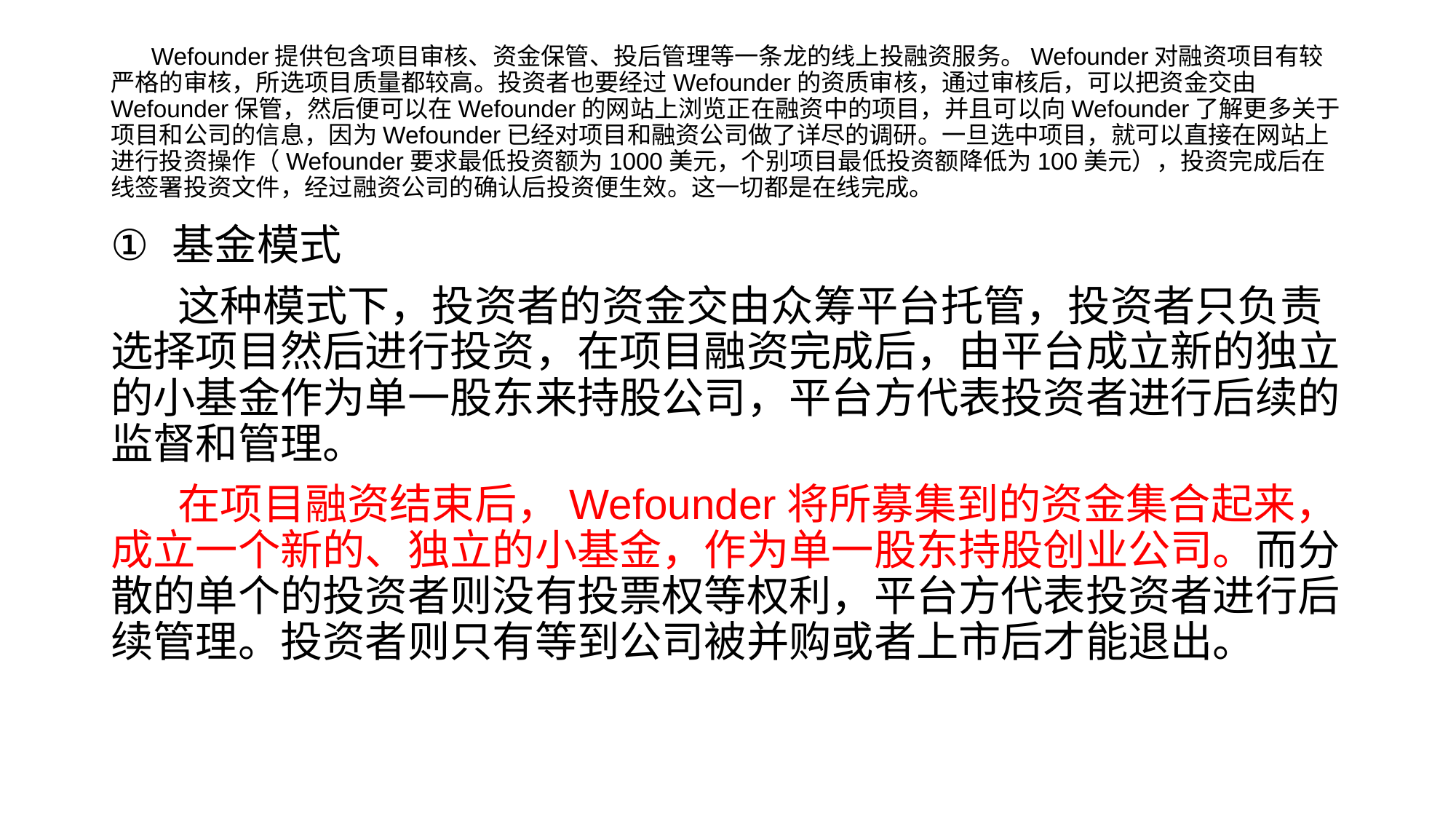

# Wefounder提供包含项目审核、资金保管、投后管理等一条龙的线上投融资服务。Wefounder对融资项目有较严格的审核，所选项目质量都较高。投资者也要经过Wefounder的资质审核，通过审核后，可以把资金交由Wefounder保管，然后便可以在Wefounder的网站上浏览正在融资中的项目，并且可以向Wefounder了解更多关于项目和公司的信息，因为Wefounder已经对项目和融资公司做了详尽的调研。一旦选中项目，就可以直接在网站上进行投资操作（Wefounder要求最低投资额为1000美元，个别项目最低投资额降低为100美元），投资完成后在线签署投资文件，经过融资公司的确认后投资便生效。这一切都是在线完成。
基金模式
      这种模式下，投资者的资金交由众筹平台托管，投资者只负责选择项目然后进行投资，在项目融资完成后，由平台成立新的独立的小基金作为单一股东来持股公司，平台方代表投资者进行后续的监督和管理。
      在项目融资结束后，Wefounder将所募集到的资金集合起来，成立一个新的、独立的小基金，作为单一股东持股创业公司。而分散的单个的投资者则没有投票权等权利，平台方代表投资者进行后续管理。投资者则只有等到公司被并购或者上市后才能退出。